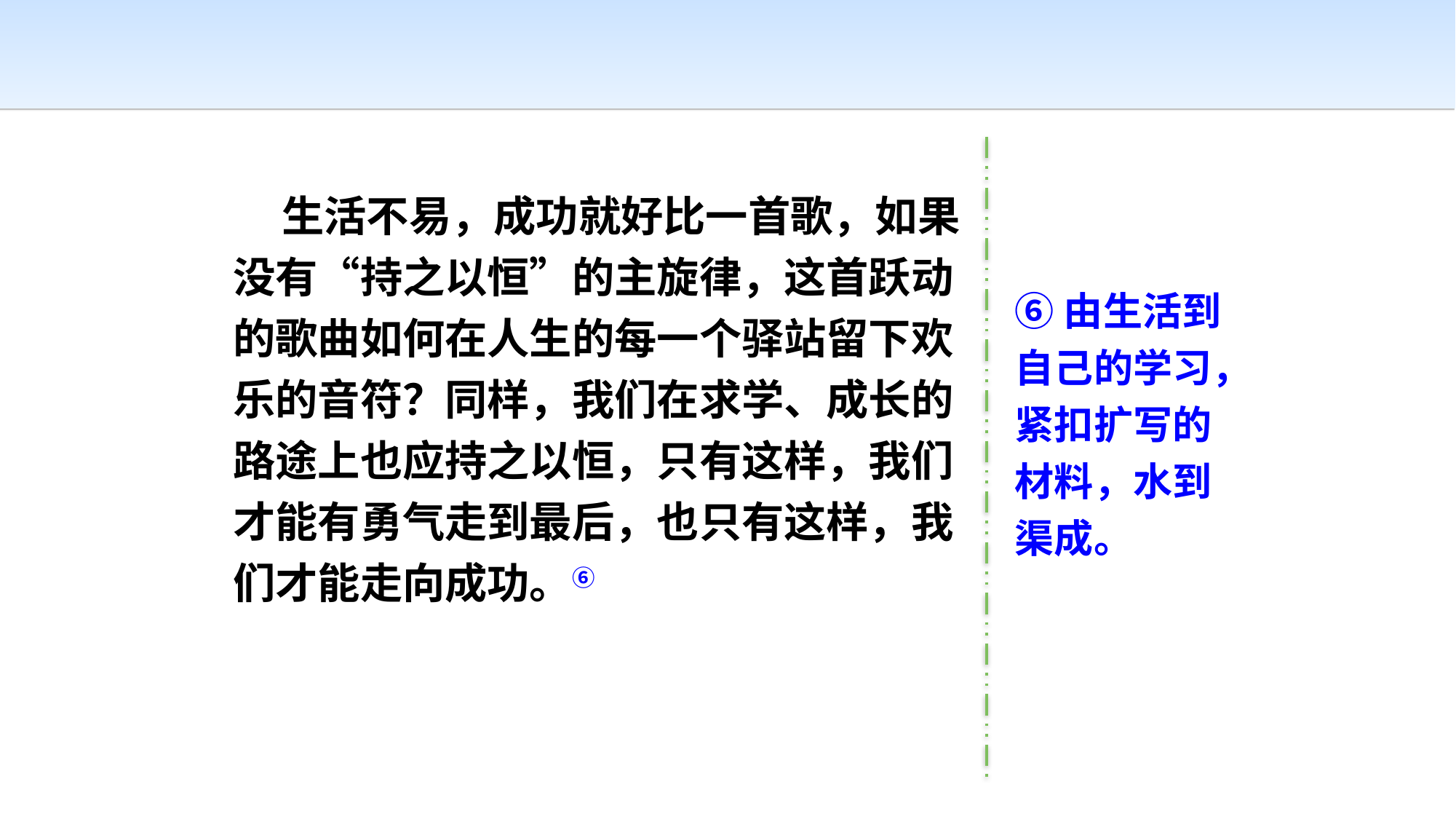

生活不易，成功就好比一首歌，如果没有“持之以恒”的主旋律，这首跃动的歌曲如何在人生的每一个驿站留下欢乐的音符？同样，我们在求学、成长的路途上也应持之以恒，只有这样，我们才能有勇气走到最后，也只有这样，我们才能走向成功。⑥
⑥由生活到自己的学习，紧扣扩写的材料，水到渠成。